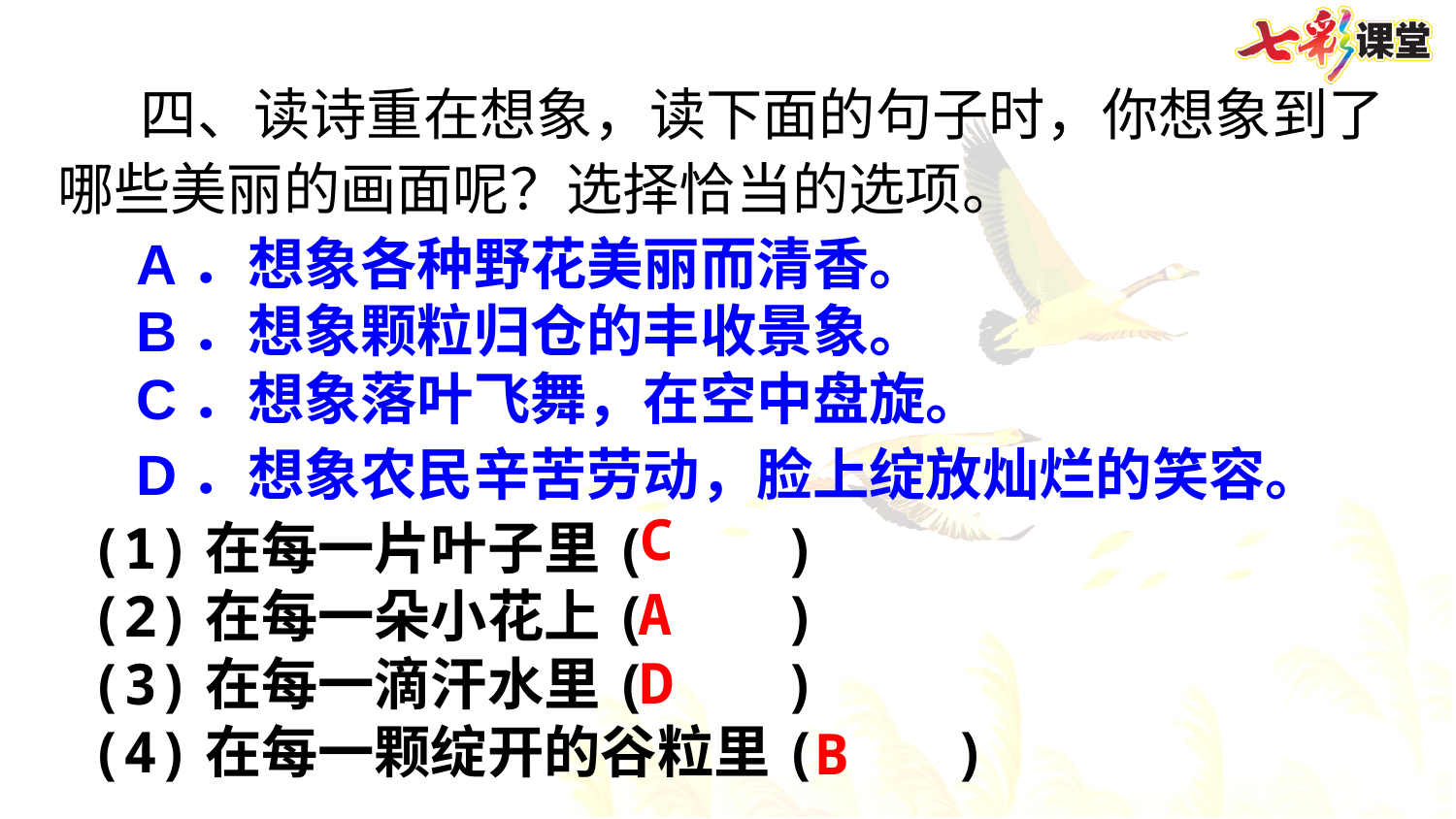

四、读诗重在想象，读下面的句子时，你想象到了哪些美丽的画面呢？选择恰当的选项。
   A．想象各种野花美丽而清香。
   B．想象颗粒归仓的丰收景象。
   C．想象落叶飞舞，在空中盘旋。
   D．想象农民辛苦劳动，脸上绽放灿烂的笑容。
(1)在每一片叶子里(    )
(2)在每一朵小花上(    )
(3)在每一滴汗水里(    )
(4)在每一颗绽开的谷粒里(    )
C
A
D
B